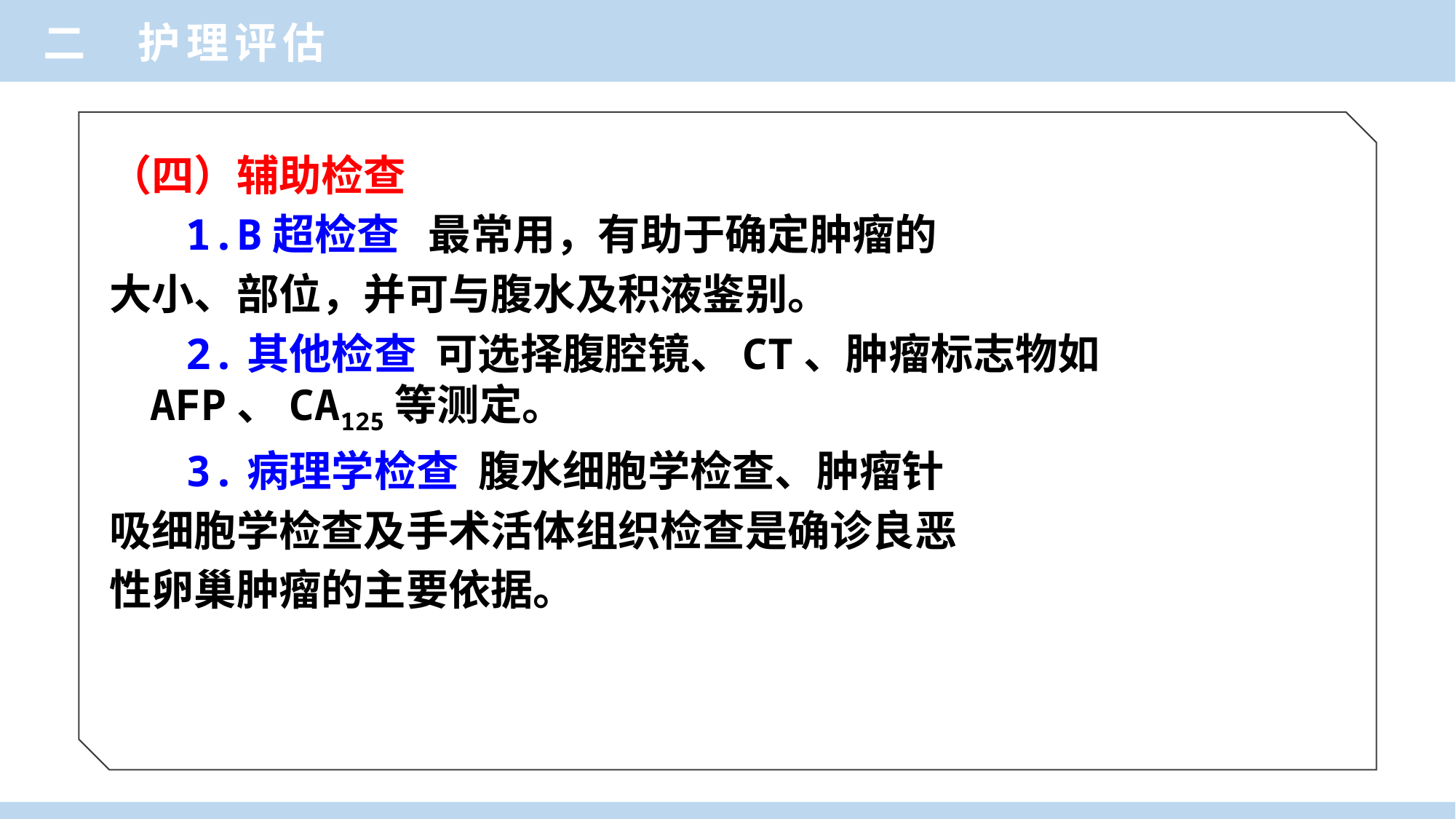

二   护理评估

（四）辅助检查
   1.B超检查   最常用，有助于确定肿瘤的
大小、部位，并可与腹水及积液鉴别。
   2.其他检查  可选择腹腔镜、CT、肿瘤标志物如AFP、CA125等测定。
   3.病理学检查  腹水细胞学检查、肿瘤针
吸细胞学检查及手术活体组织检查是确诊良恶
性卵巢肿瘤的主要依据。